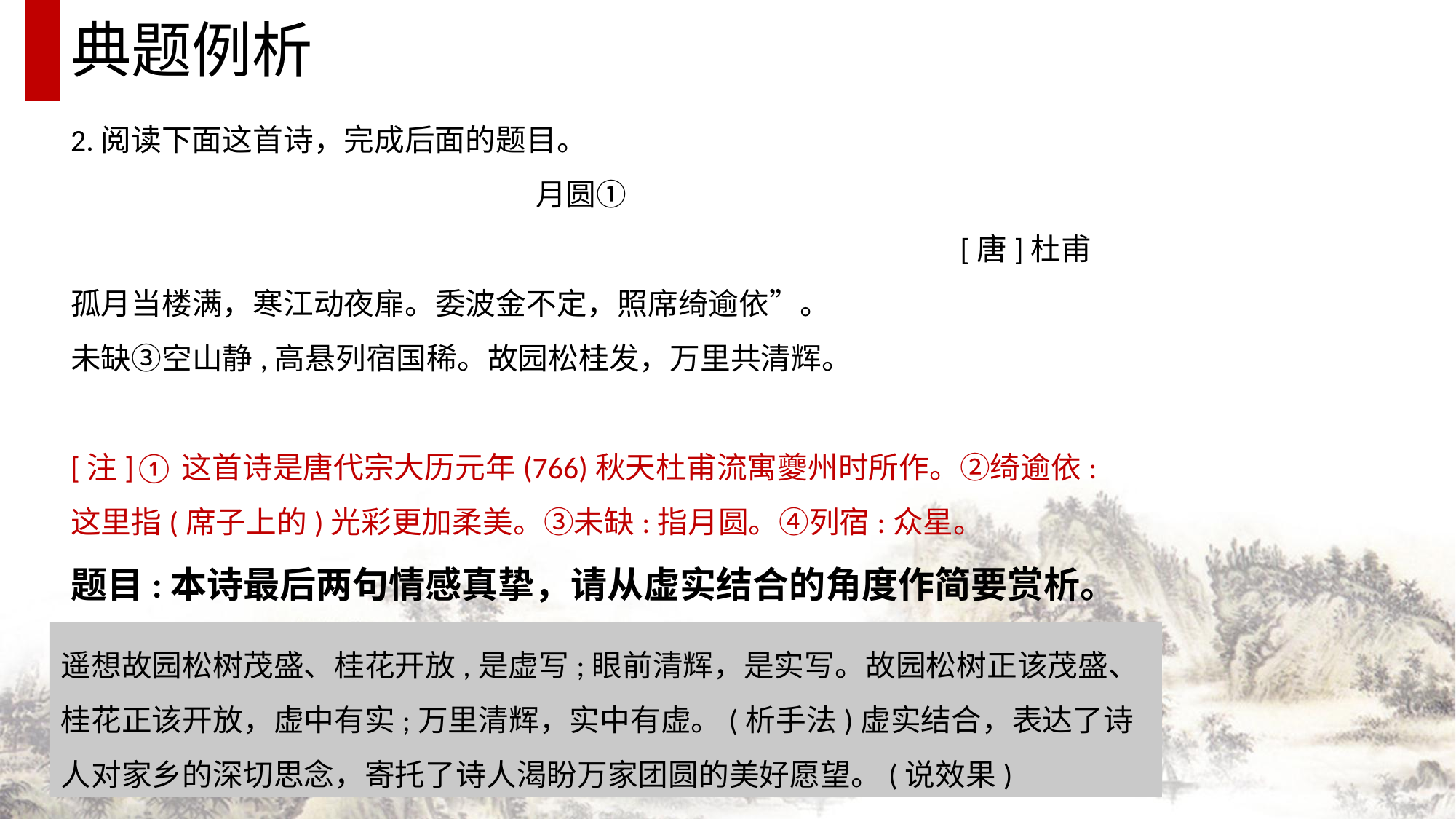

典题例析
2.阅读下面这首诗，完成后面的题目。
月圆①
[唐]杜甫
孤月当楼满，寒江动夜扉。委波金不定，照席绮逾依”。
未缺③空山静,高悬列宿国稀。故园松桂发，万里共清辉。

[注]①这首诗是唐代宗大历元年(766)秋天杜甫流寓夔州时所作。②绮逾依:这里指(席子上的)光彩更加柔美。③未缺:指月圆。④列宿:众星。
题目:本诗最后两句情感真挚，请从虚实结合的角度作简要赏析。
遥想故园松树茂盛、桂花开放,是虚写;眼前清辉，是实写。故园松树正该茂盛、桂花正该开放，虚中有实;万里清辉，实中有虚。(析手法)虚实结合，表达了诗人对家乡的深切思念，寄托了诗人渴盼万家团圆的美好愿望。(说效果)